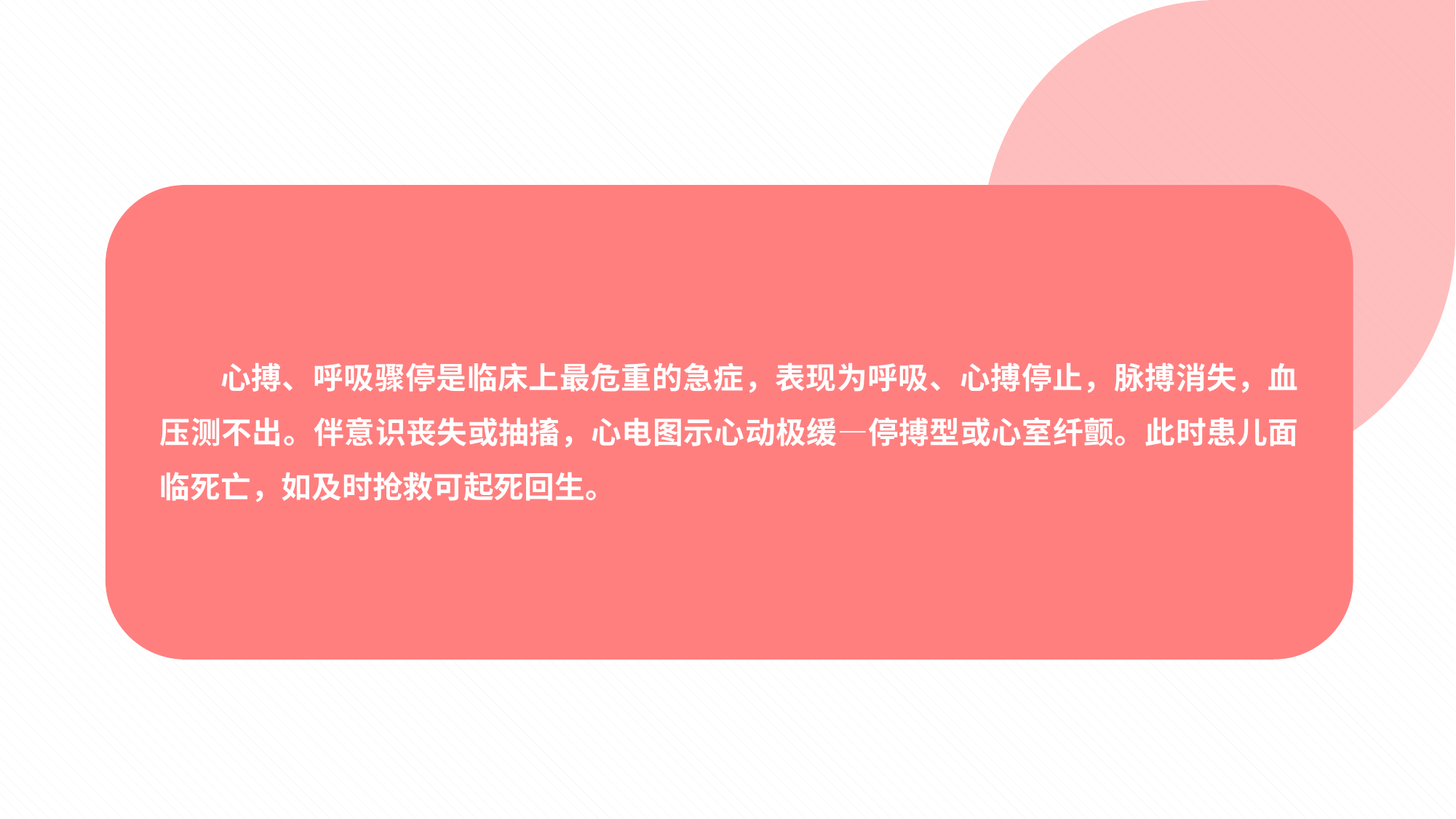

心搏、呼吸骤停是临床上最危重的急症，表现为呼吸、心搏停止，脉搏消失，血压测不出。伴意识丧失或抽搐，心电图示心动极缓—停搏型或心室纤颤。此时患儿面临死亡，如及时抢救可起死回生。